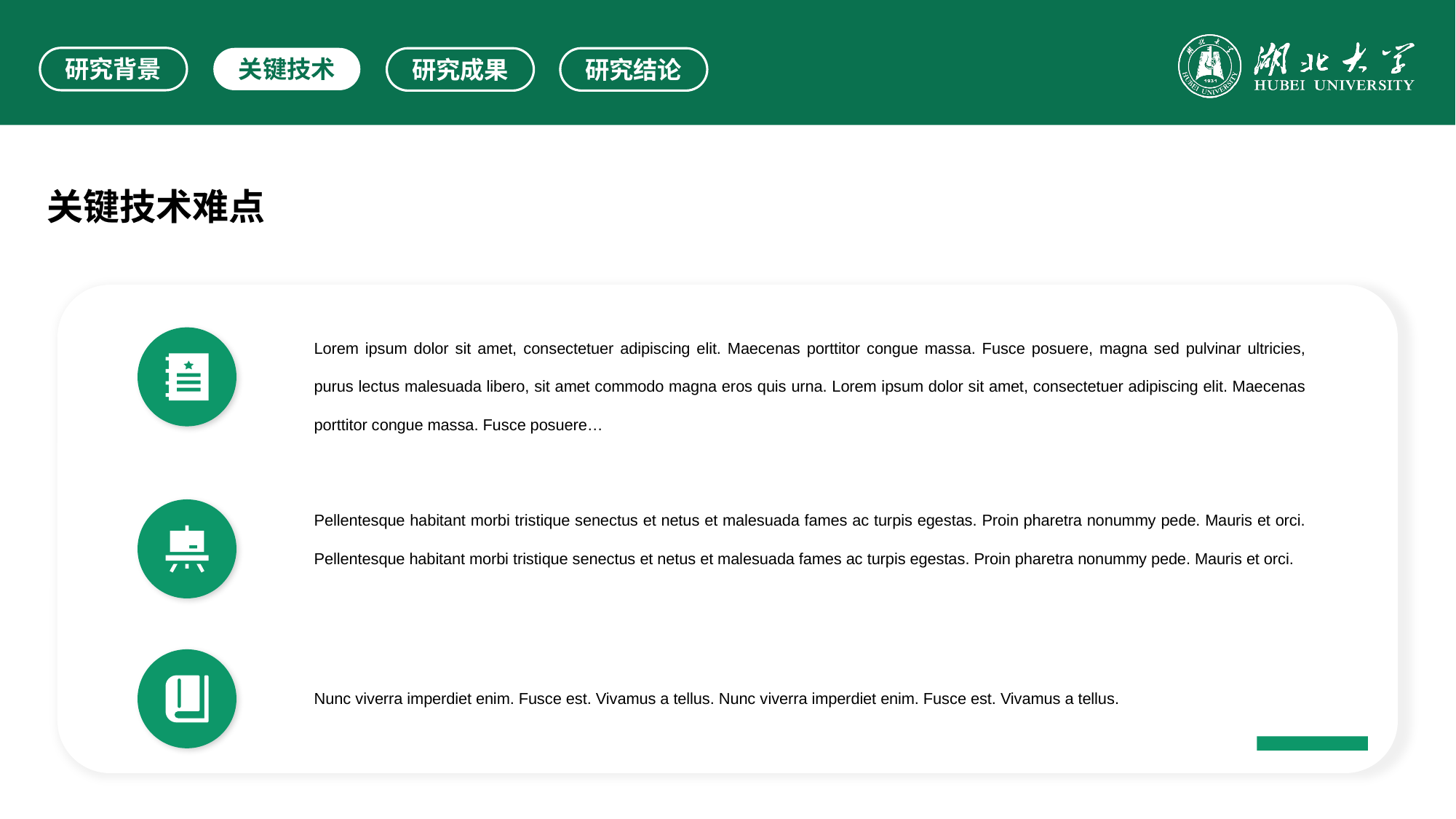

研究背景

关键技术

研究成果

研究结论
关键技术难点

Lorem ipsum dolor sit amet, consectetuer adipiscing elit. Maecenas porttitor congue massa. Fusce posuere, magna sed pulvinar ultricies, purus lectus malesuada libero, sit amet commodo magna eros quis urna. Lorem ipsum dolor sit amet, consectetuer adipiscing elit. Maecenas porttitor congue massa. Fusce posuere…

Pellentesque habitant morbi tristique senectus et netus et malesuada fames ac turpis egestas. Proin pharetra nonummy pede. Mauris et orci. Pellentesque habitant morbi tristique senectus et netus et malesuada fames ac turpis egestas. Proin pharetra nonummy pede. Mauris et orci.

Nunc viverra imperdiet enim. Fusce est. Vivamus a tellus. Nunc viverra imperdiet enim. Fusce est. Vivamus a tellus.